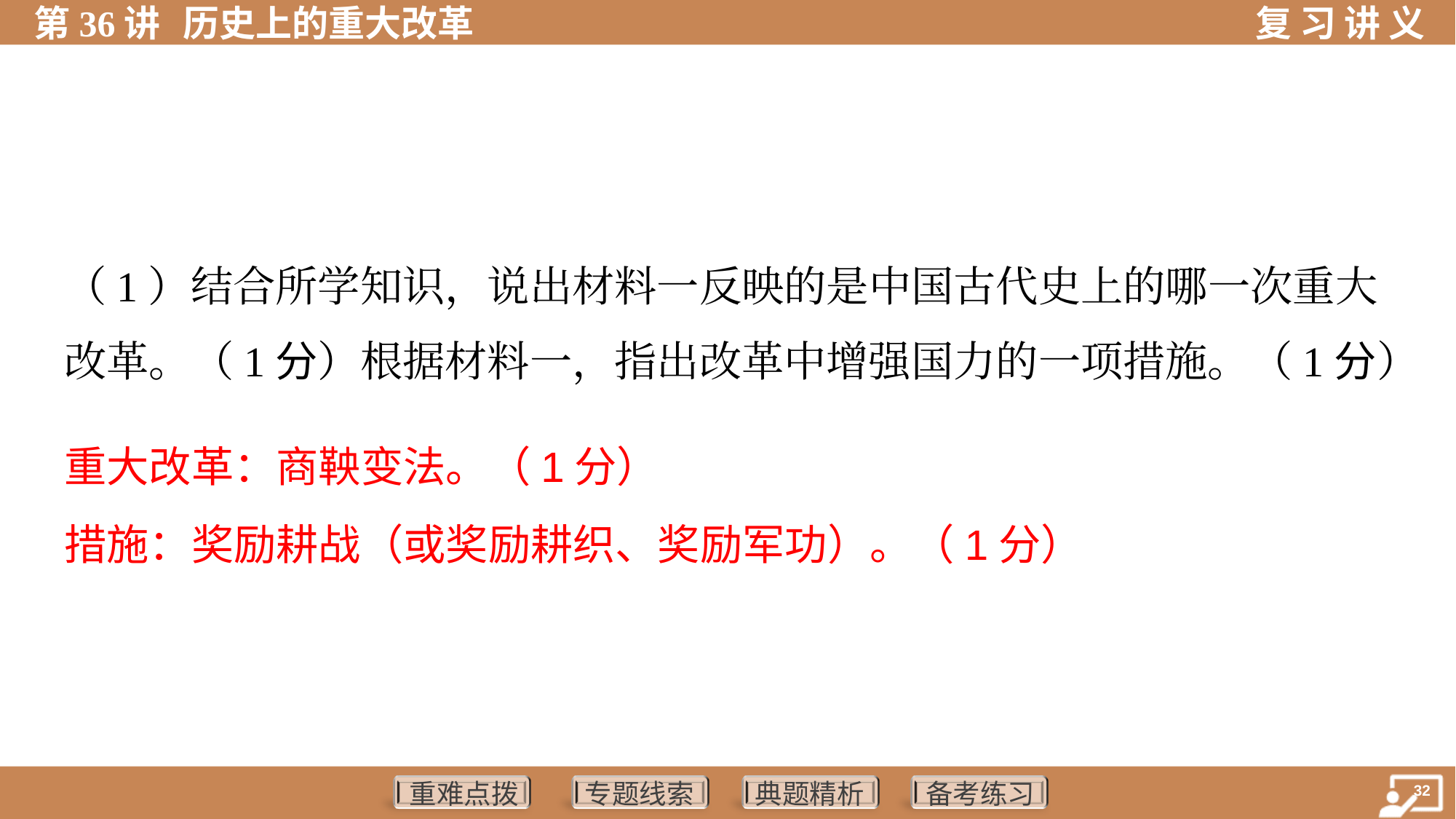

（1）结合所学知识，说出材料一反映的是中国古代史上的哪一次重大
改革。（1分）根据材料一，指出改革中增强国力的一项措施。（1分）
重大改革：商鞅变法。（1分）
措施：奖励耕战（或奖励耕织、奖励军功）。（1分）